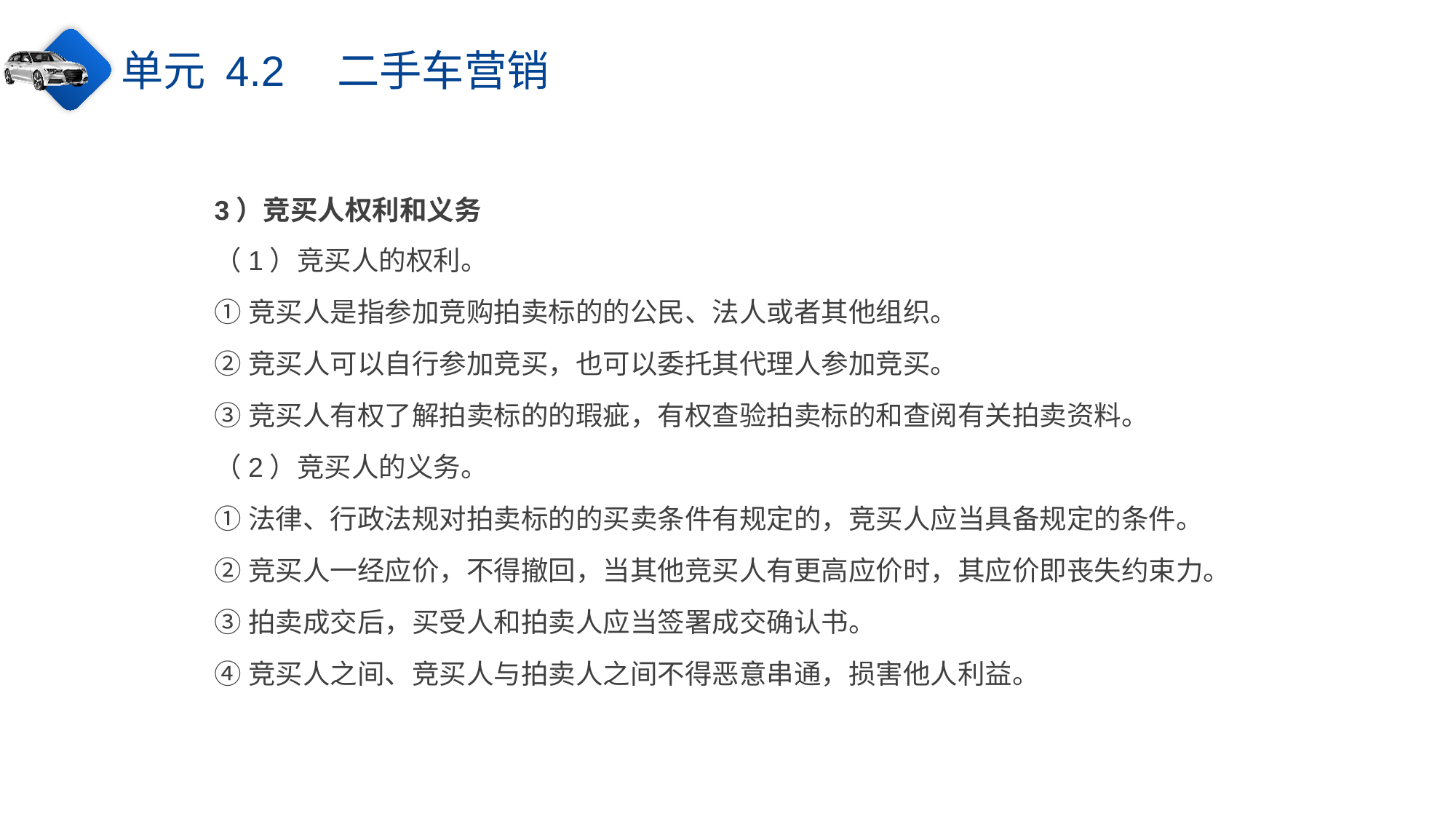

单元 4.2　二手车营销
3）竞买人权利和义务
（1）竞买人的权利。
①竞买人是指参加竞购拍卖标的的公民、法人或者其他组织。
②竞买人可以自行参加竞买，也可以委托其代理人参加竞买。
③竞买人有权了解拍卖标的的瑕疵，有权查验拍卖标的和查阅有关拍卖资料。
（2）竞买人的义务。
①法律、行政法规对拍卖标的的买卖条件有规定的，竞买人应当具备规定的条件。
②竞买人一经应价，不得撤回，当其他竞买人有更高应价时，其应价即丧失约束力。
③拍卖成交后，买受人和拍卖人应当签署成交确认书。
④竞买人之间、竞买人与拍卖人之间不得恶意串通，损害他人利益。